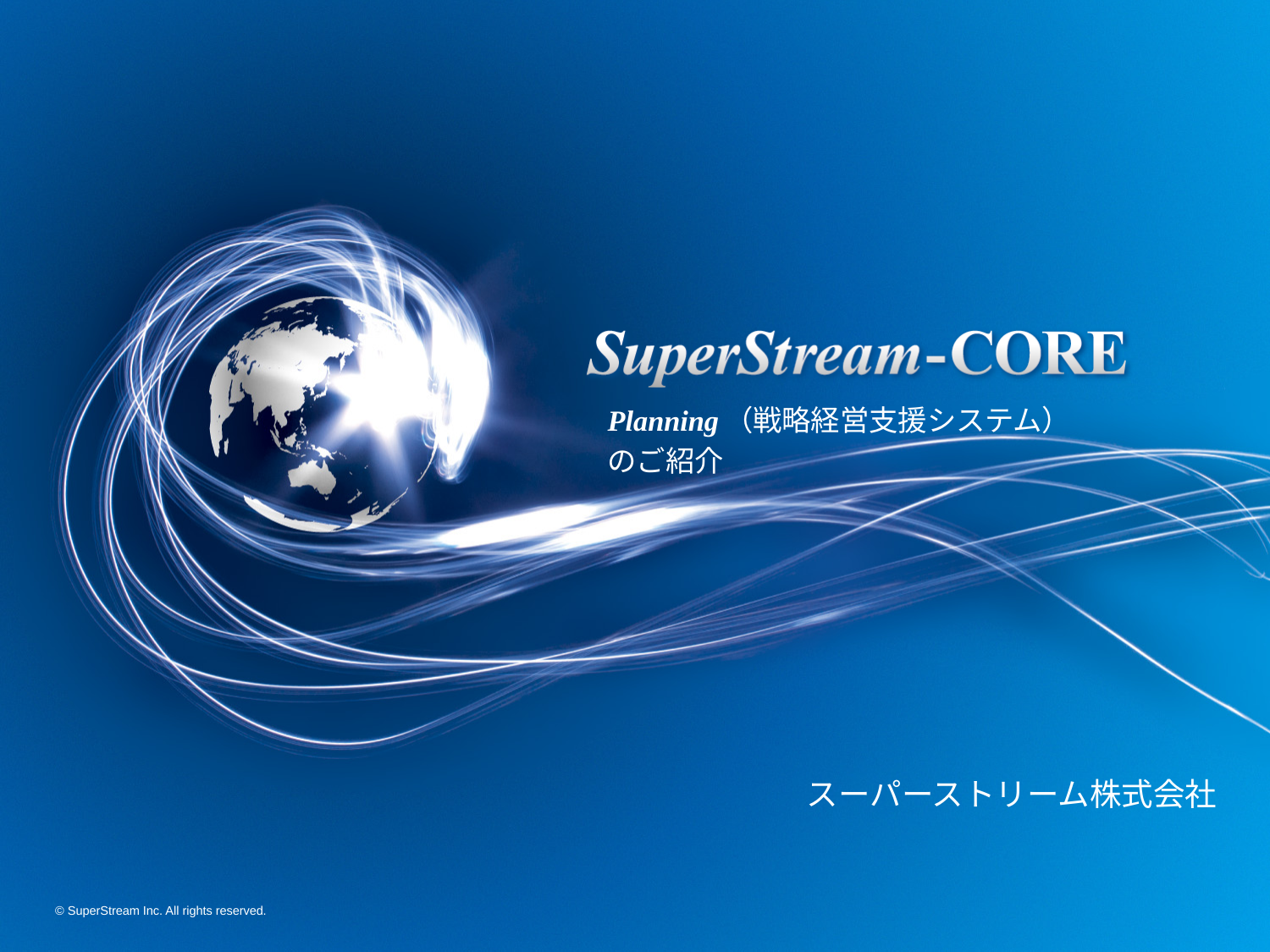

Planning（戦略経営支援システム）
のご紹介
スーパーストリーム株式会社
© SuperStream Inc. All rights reserved.